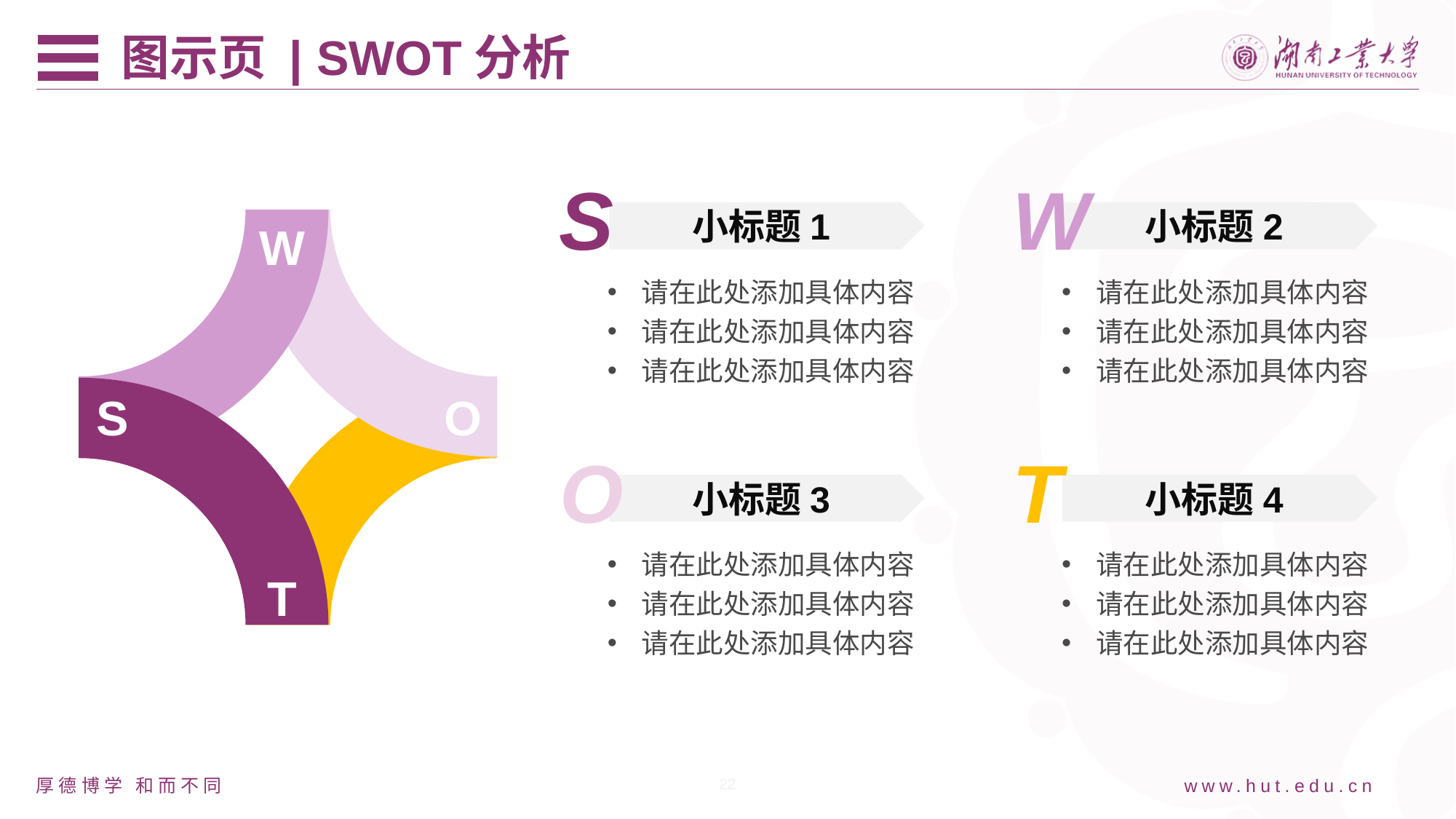

图示页 | SWOT分析
课题背景及内容
S
小标题1
W
小标题2
添加小标题
添加小标题

W
S
O
T

请在此处添加具体内容
请在此处添加具体内容
请在此处添加具体内容
请在此处添加具体内容
请在此处添加具体内容
请在此处添加具体内容
O
小标题3
T
小标题4
添加小标题
添加小标题
请在此处添加具体内容
请在此处添加具体内容
请在此处添加具体内容
请在此处添加具体内容
请在此处添加具体内容
请在此处添加具体内容
22